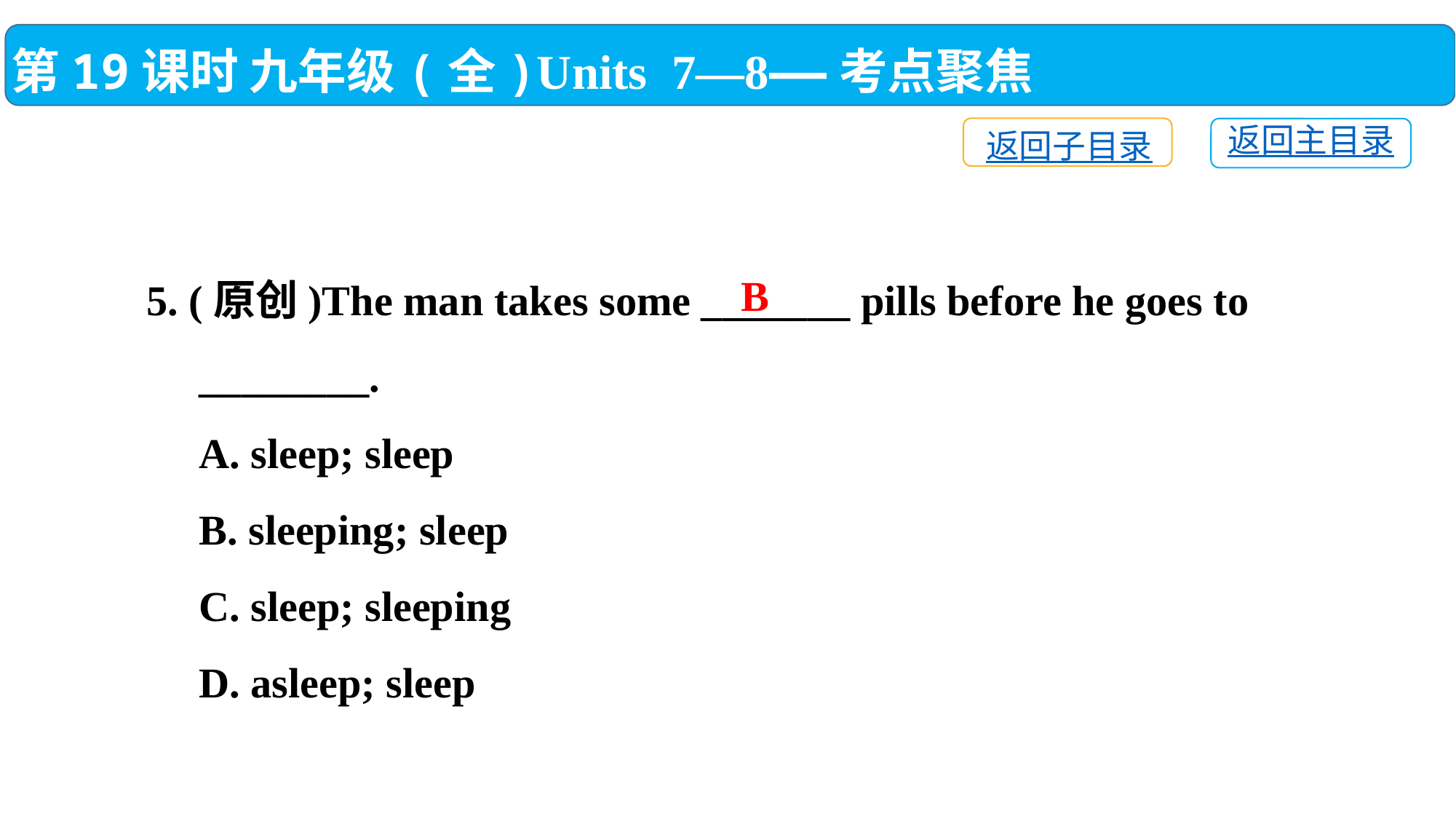

第19课时 九年级(全)Units  7—8——考点聚焦

返回子目录
返回主目录

5. (原创)The man takes some _______ pills before he goes to
     ________.
     A. sleep; sleep
     B. sleeping; sleep
     C. sleep; sleeping
     D. asleep; sleep
B